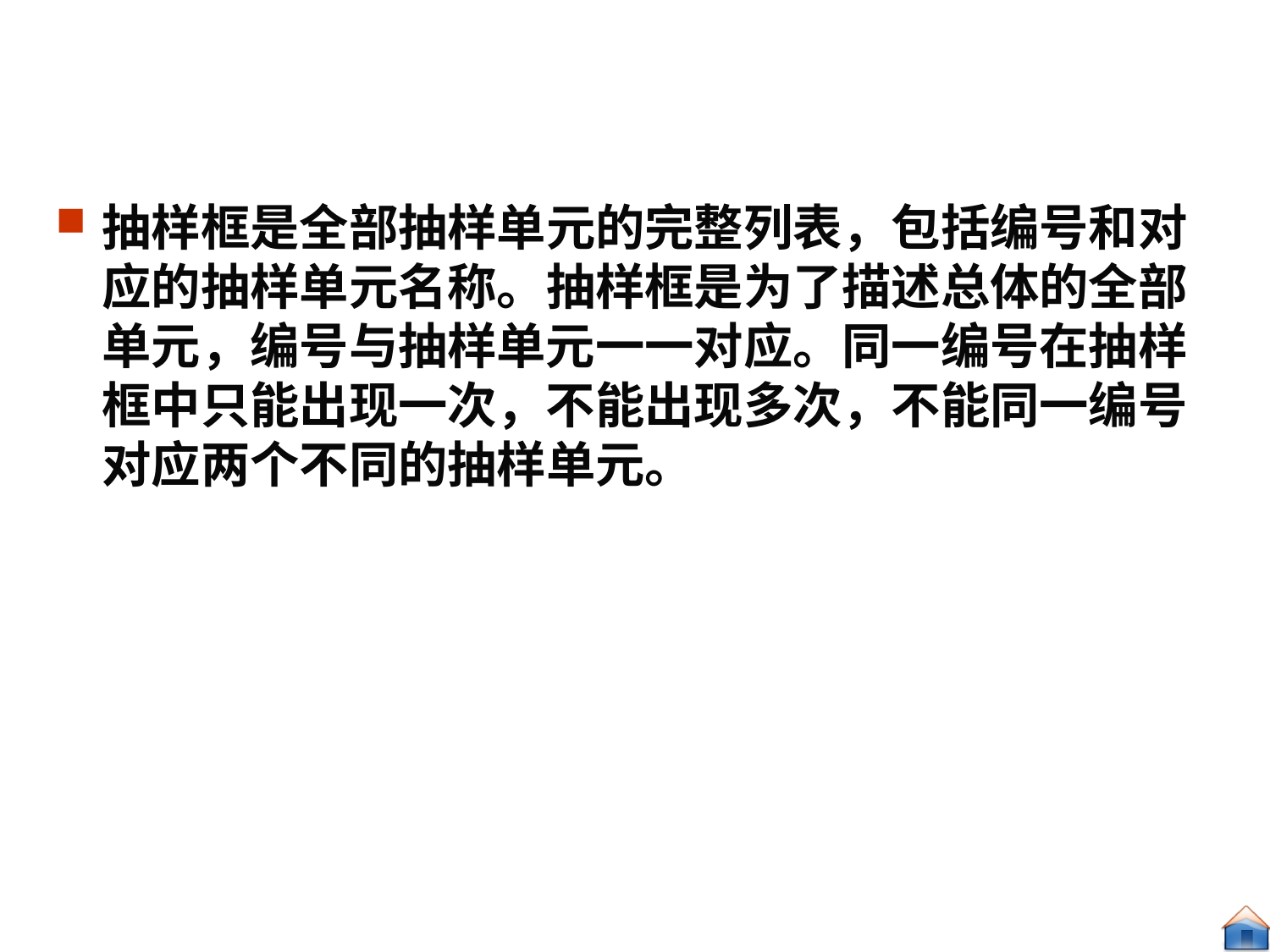

#
抽样框是全部抽样单元的完整列表，包括编号和对应的抽样单元名称。抽样框是为了描述总体的全部单元，编号与抽样单元一一对应。同一编号在抽样框中只能出现一次，不能出现多次，不能同一编号对应两个不同的抽样单元。